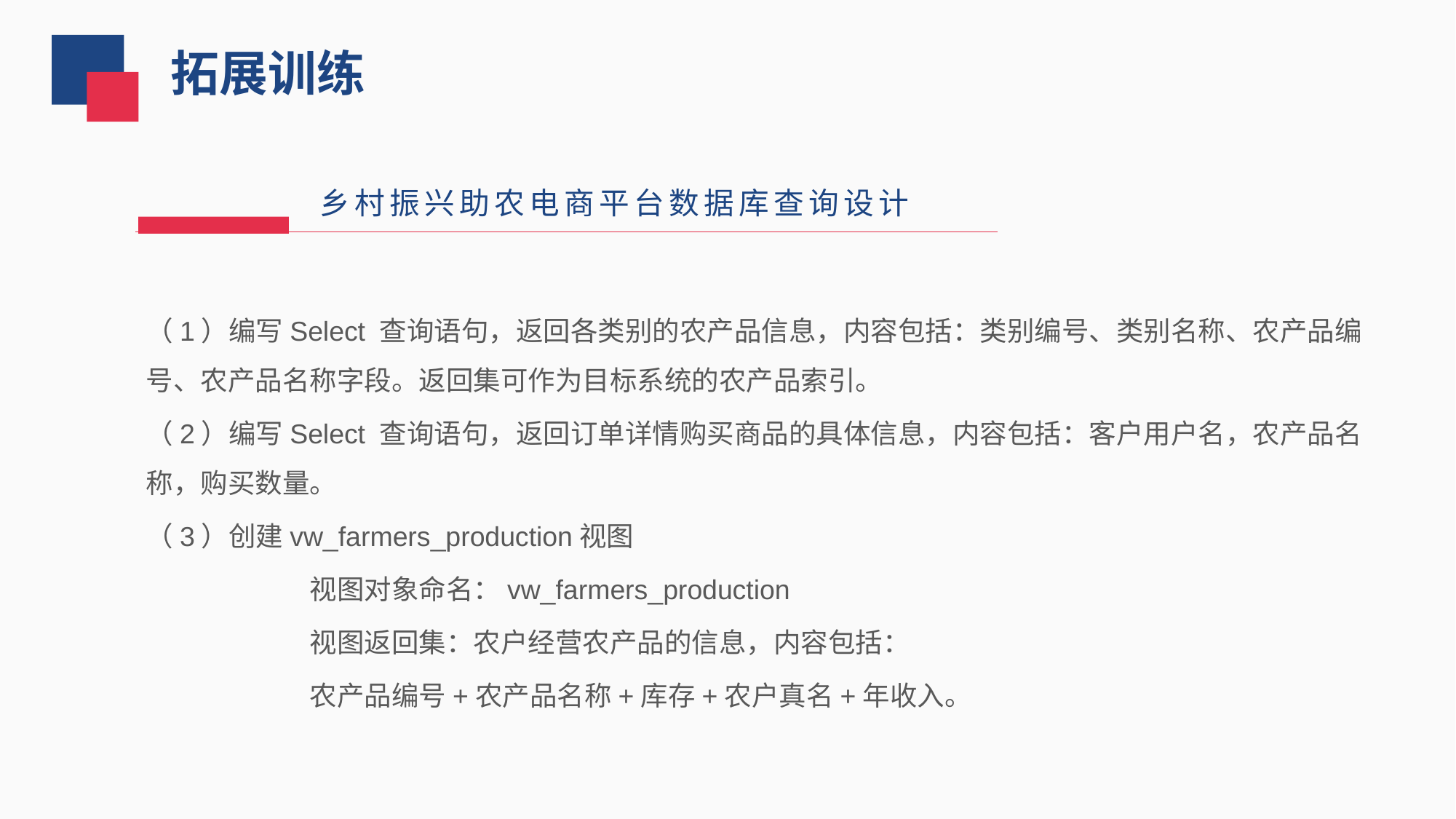

拓展训练

乡村振兴助农电商平台数据库查询设计

（1）编写Select 查询语句，返回各类别的农产品信息，内容包括：类别编号、类别名称、农产品编号、农产品名称字段。返回集可作为目标系统的农产品索引。
（2）编写Select 查询语句，返回订单详情购买商品的具体信息，内容包括：客户用户名，农产品名称，购买数量。
（3）创建vw_farmers_production视图
视图对象命名：vw_farmers_production
视图返回集：农户经营农产品的信息，内容包括：
农产品编号+农产品名称+库存+农户真名+年收入。